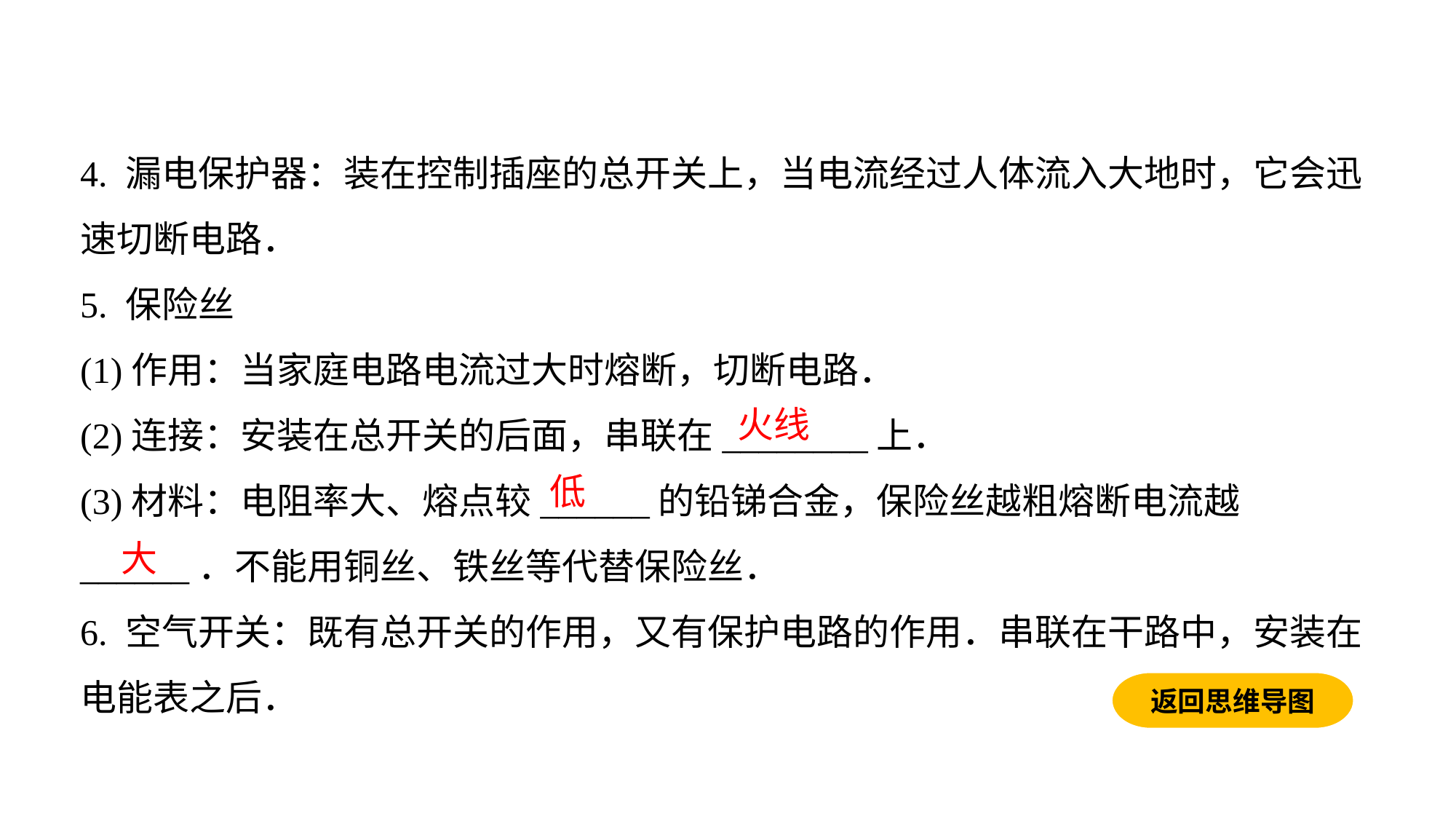

4. 漏电保护器：装在控制插座的总开关上，当电流经过人体流入大地时，它会迅速切断电路．
5. 保险丝
(1)作用：当家庭电路电流过大时熔断，切断电路．
(2)连接：安装在总开关的后面，串联在________上．
(3)材料：电阻率大、熔点较______的铅锑合金，保险丝越粗熔断电流越______．不能用铜丝、铁丝等代替保险丝．
6. 空气开关：既有总开关的作用，又有保护电路的作用．串联在干路中，安装在电能表之后．
火线
低
大
返回思维导图